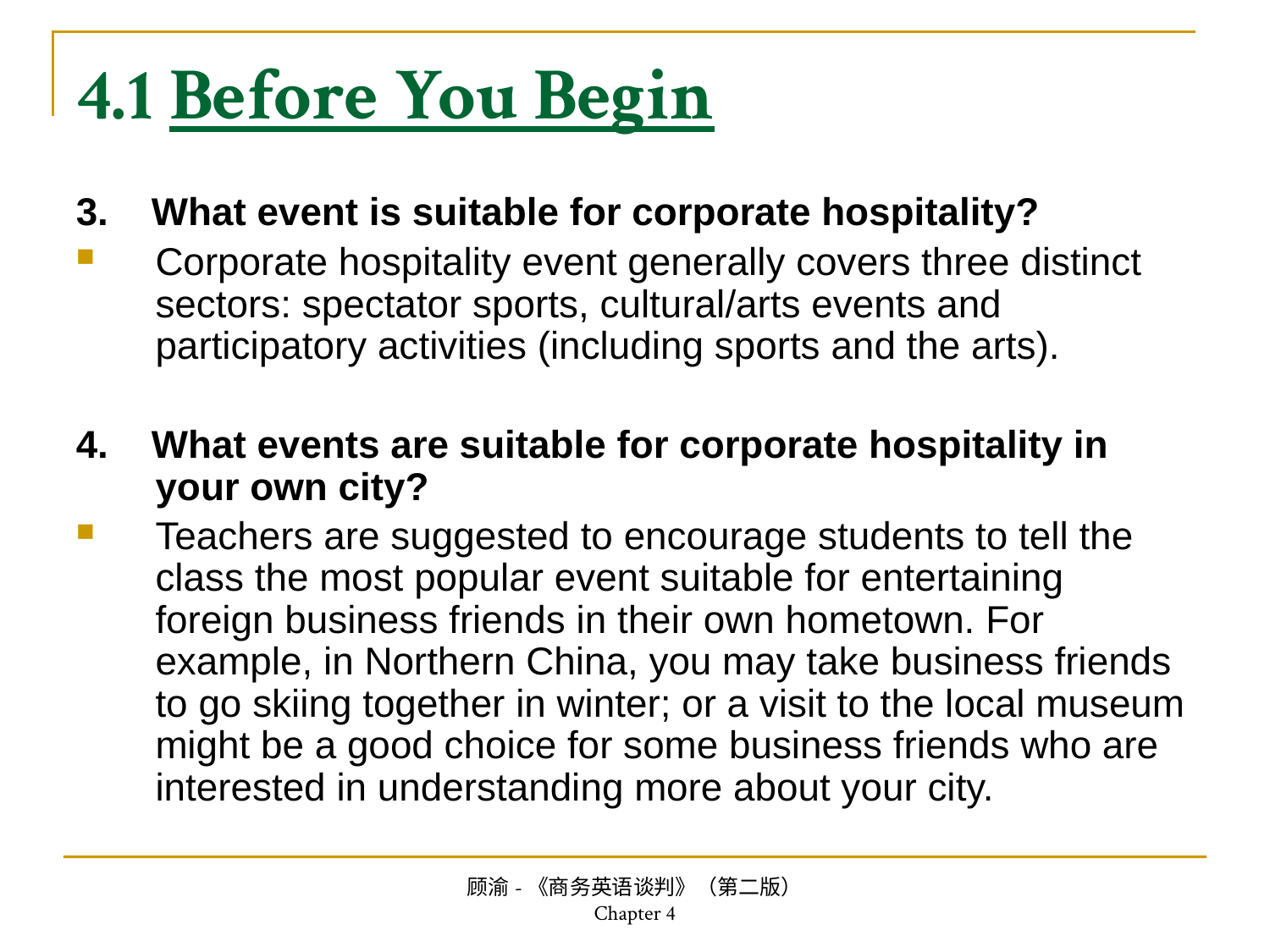

# 4.1 Before You Begin
3.    What event is suitable for corporate hospitality?
Corporate hospitality event generally covers three distinct sectors: spectator sports, cultural/arts events and participatory activities (including sports and the arts).

4.    What events are suitable for corporate hospitality in your own city?
Teachers are suggested to encourage students to tell the class the most popular event suitable for entertaining foreign business friends in their own hometown. For example, in Northern China, you may take business friends to go skiing together in winter; or a visit to the local museum might be a good choice for some business friends who are interested in understanding more about your city.

7
顾渝-《商务英语谈判》（第二版） Chapter 4